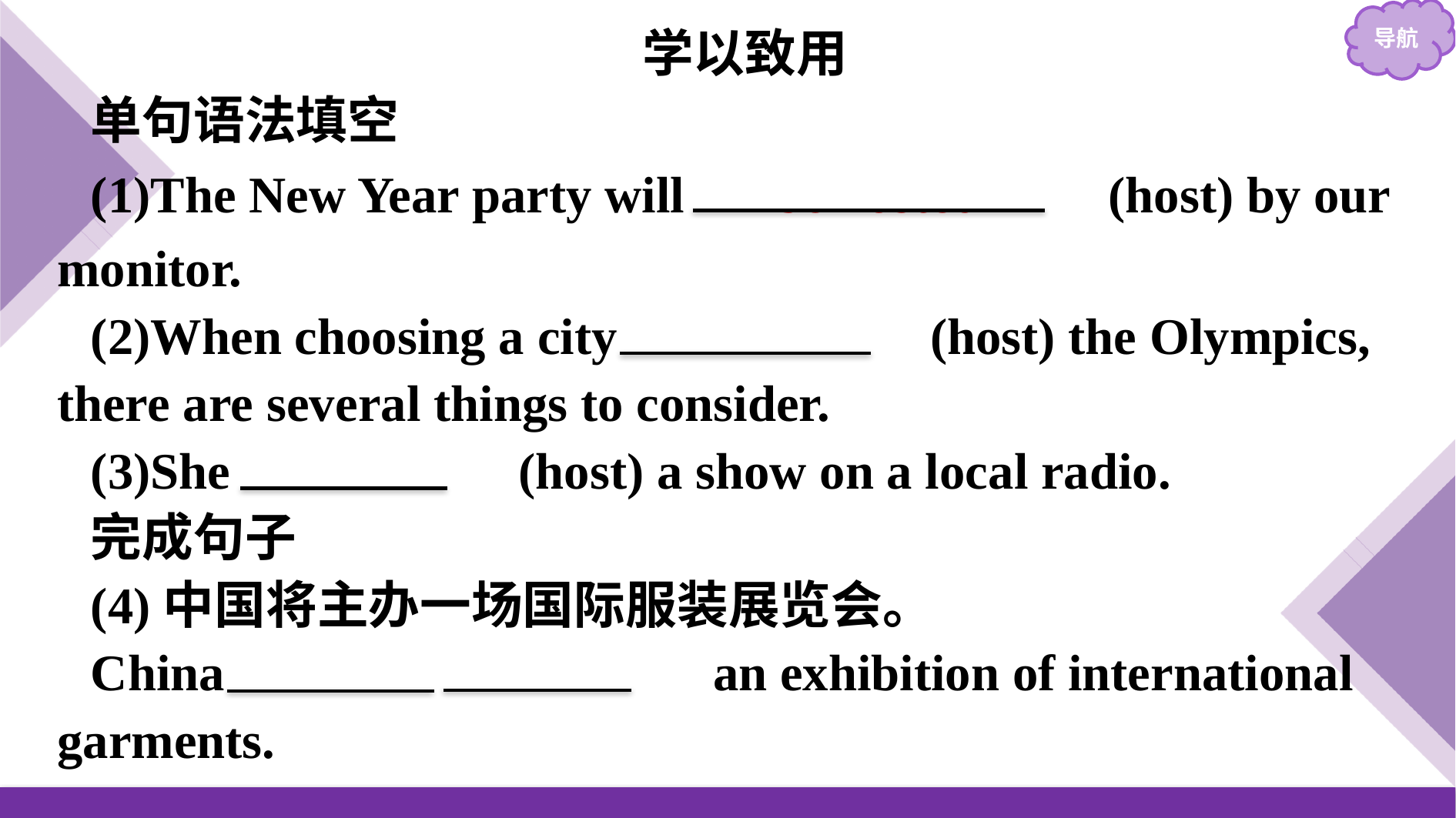

学以致用
单句语法填空
(1)The New Year party will 　be hosted　　(host) by our monitor.
(2)When choosing a city 　to host　(host) the Olympics, there are several things to consider.
(3)She 　hosts　 (host) a show on a local radio.
完成句子
(4)中国将主办一场国际服装展览会。
China 　will　 　host　 an exhibition of international garments.